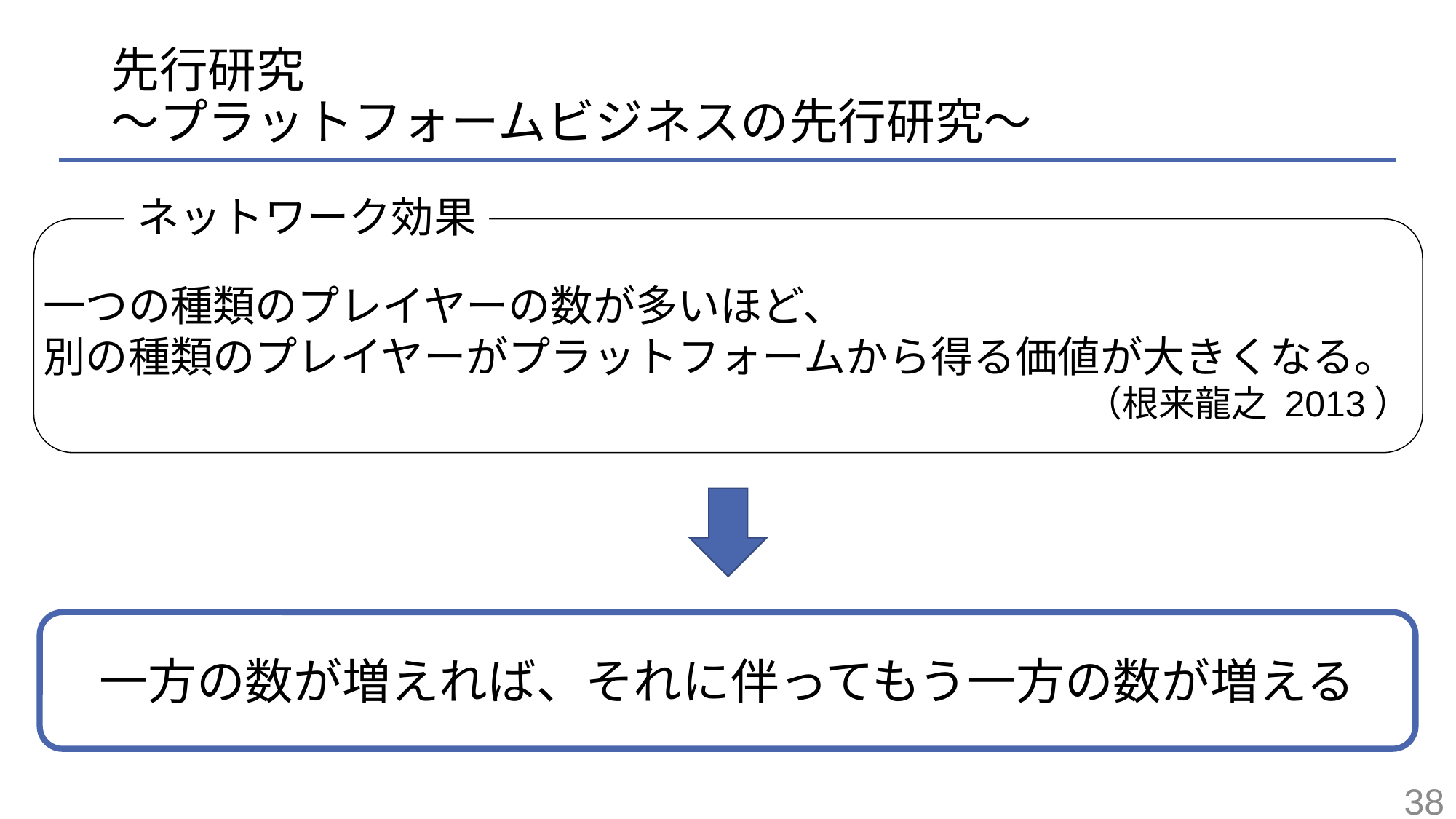

# 先行研究 〜プラットフォームビジネスの先行研究〜
ネットワーク効果

一つの種類のプレイヤーの数が多いほど、
別の種類のプレイヤーがプラットフォームから得る価値が大きくなる。
（根来龍之 2013）

一方の数が増えれば、それに伴ってもう一方の数が増える
38